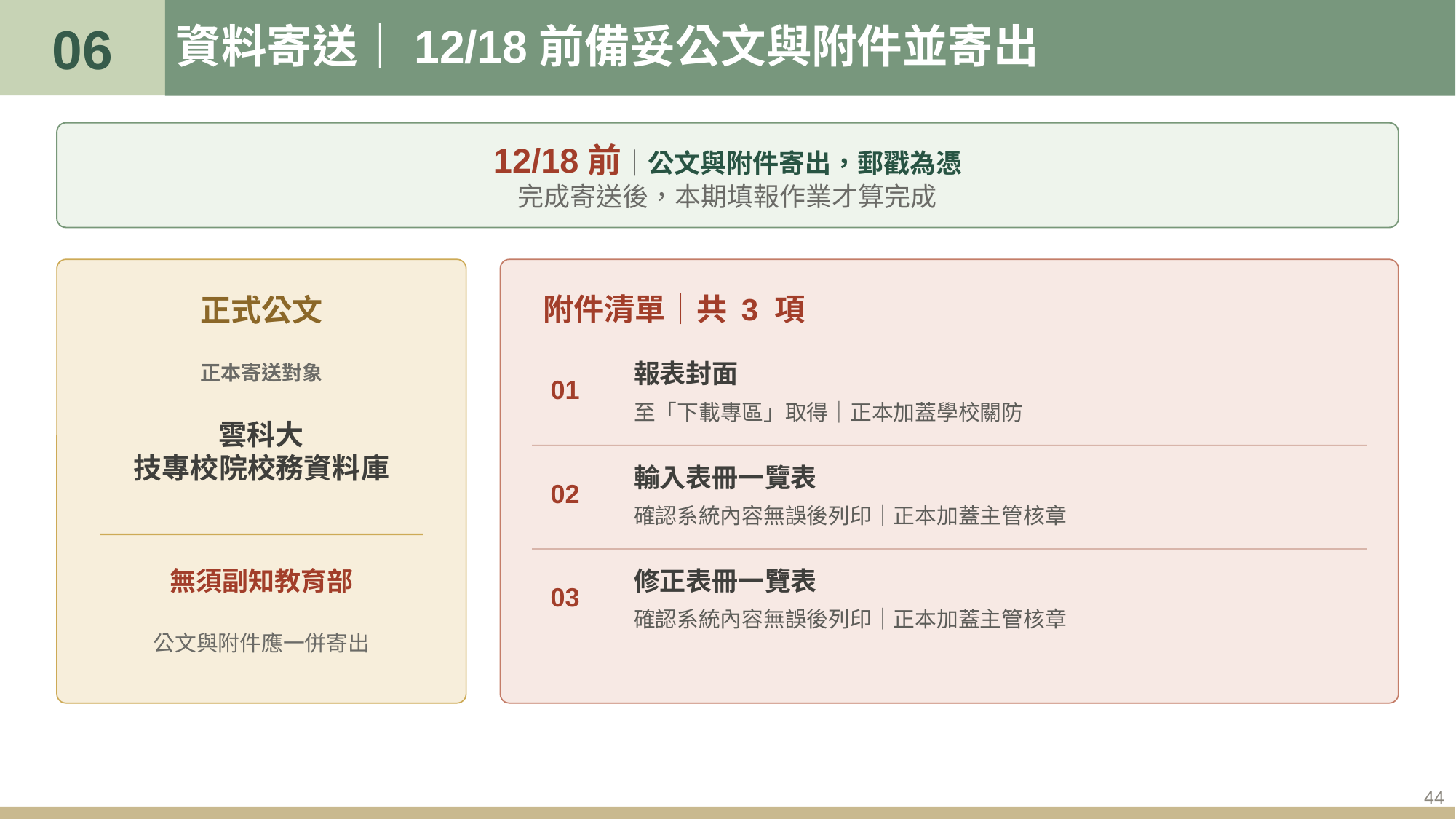

06
# 資料寄送｜12/18前備妥公文與附件並寄出
12/18前｜公文與附件寄出，郵戳為憑
完成寄送後，本期填報作業才算完成

附件清單｜共 3 項
正式公文
正本寄送對象
01
報表封面
至「下載專區」取得｜正本加蓋學校關防
雲科大
技專校院校務資料庫

02
輸入表冊一覽表
確認系統內容無誤後列印｜正本加蓋主管核章

無須副知教育部
03
修正表冊一覽表
確認系統內容無誤後列印｜正本加蓋主管核章
公文與附件應一併寄出
44